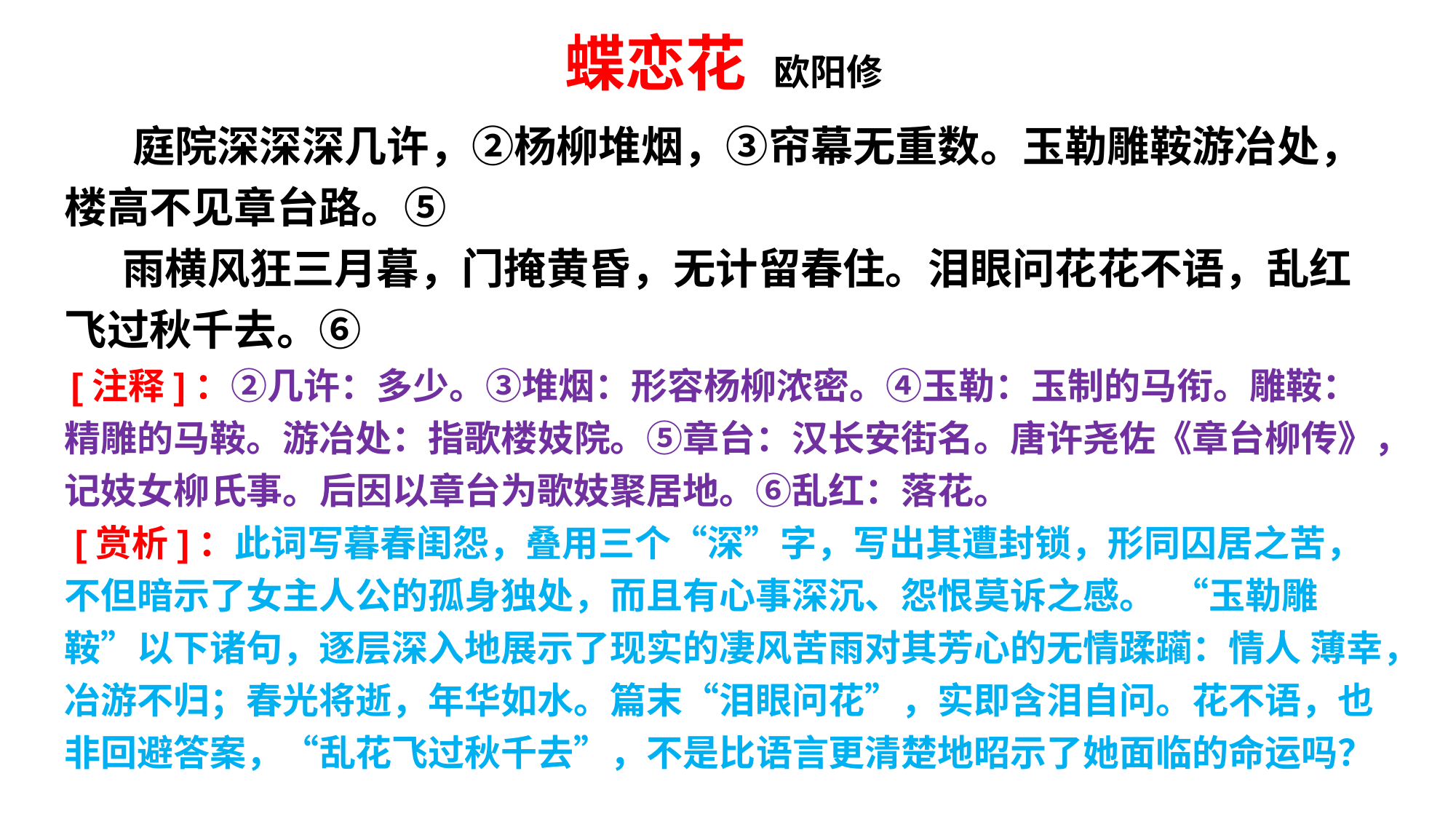

蝶恋花  欧阳修
      庭院深深深几许，②杨柳堆烟，③帘幕无重数。玉勒雕鞍游冶处，楼高不见章台路。⑤
      雨横风狂三月暮，门掩黄昏，无计留春住。泪眼问花花不语，乱红飞过秋千去。⑥
 [注释]：②几许：多少。③堆烟：形容杨柳浓密。④玉勒：玉制的马衔。雕鞍：精雕的马鞍。游冶处：指歌楼妓院。⑤章台：汉长安街名。唐许尧佐《章台柳传》，记妓女柳氏事。后因以章台为歌妓聚居地。⑥乱红：落花。
 [赏析]：此词写暮春闺怨，叠用三个“深”字，写出其遭封锁，形同囚居之苦，不但暗示了女主人公的孤身独处，而且有心事深沉、怨恨莫诉之感。  “玉勒雕鞍”以下诸句，逐层深入地展示了现实的凄风苦雨对其芳心的无情蹂躏：情人 薄幸，冶游不归；春光将逝，年华如水。篇末“泪眼问花”，实即含泪自问。花不语，也非回避答案，“乱花飞过秋千去”，不是比语言更清楚地昭示了她面临的命运吗？